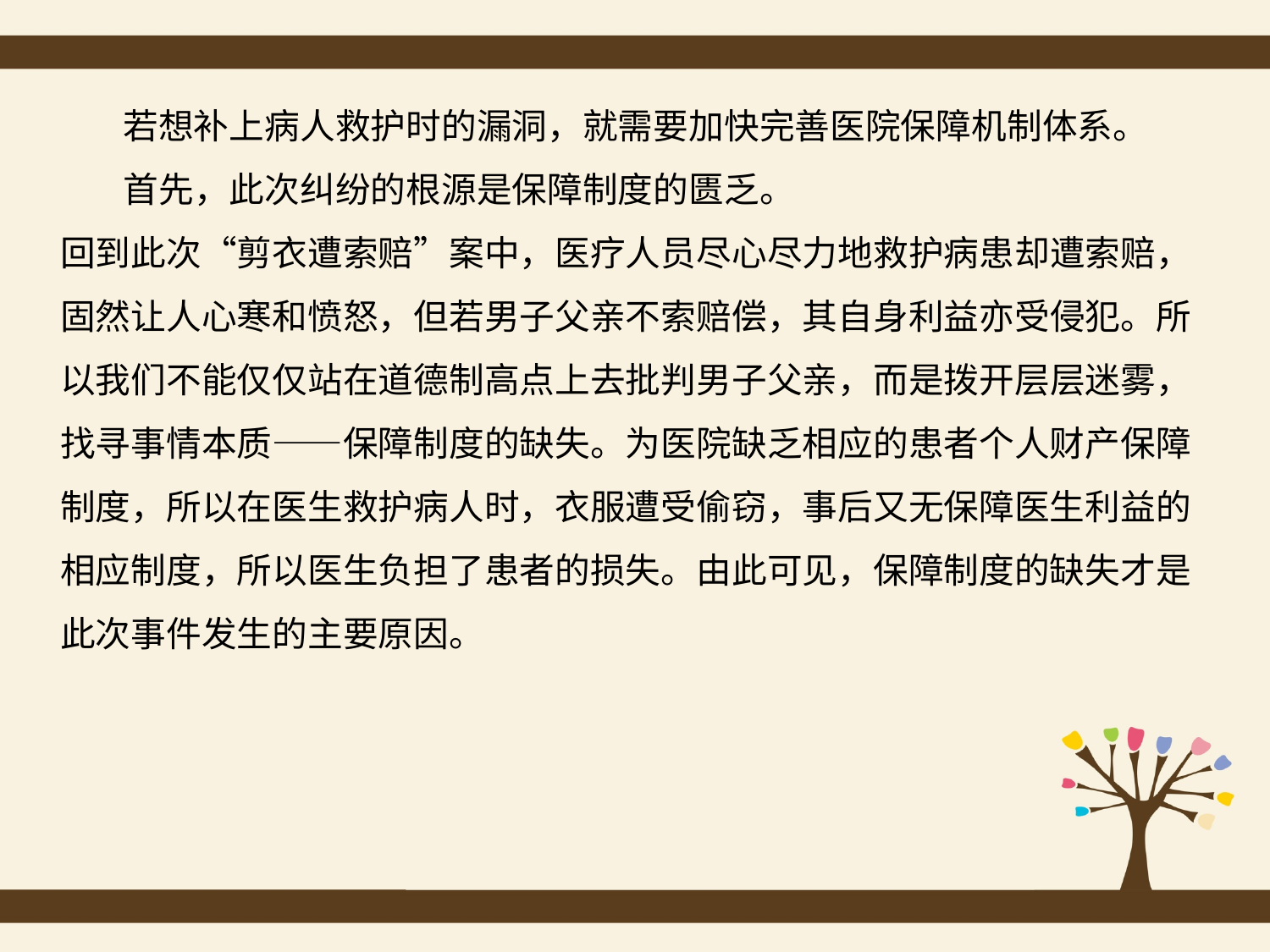

若想补上病人救护时的漏洞，就需要加快完善医院保障机制体系。
       首先，此次纠纷的根源是保障制度的匮乏。
回到此次“剪衣遭索赔”案中，医疗人员尽心尽力地救护病患却遭索赔，固然让人心寒和愤怒，但若男子父亲不索赔偿，其自身利益亦受侵犯。所以我们不能仅仅站在道德制高点上去批判男子父亲，而是拨开层层迷雾，找寻事情本质——保障制度的缺失。为医院缺乏相应的患者个人财产保障制度，所以在医生救护病人时，衣服遭受偷窃，事后又无保障医生利益的相应制度，所以医生负担了患者的损失。由此可见，保障制度的缺失才是此次事件发生的主要原因。